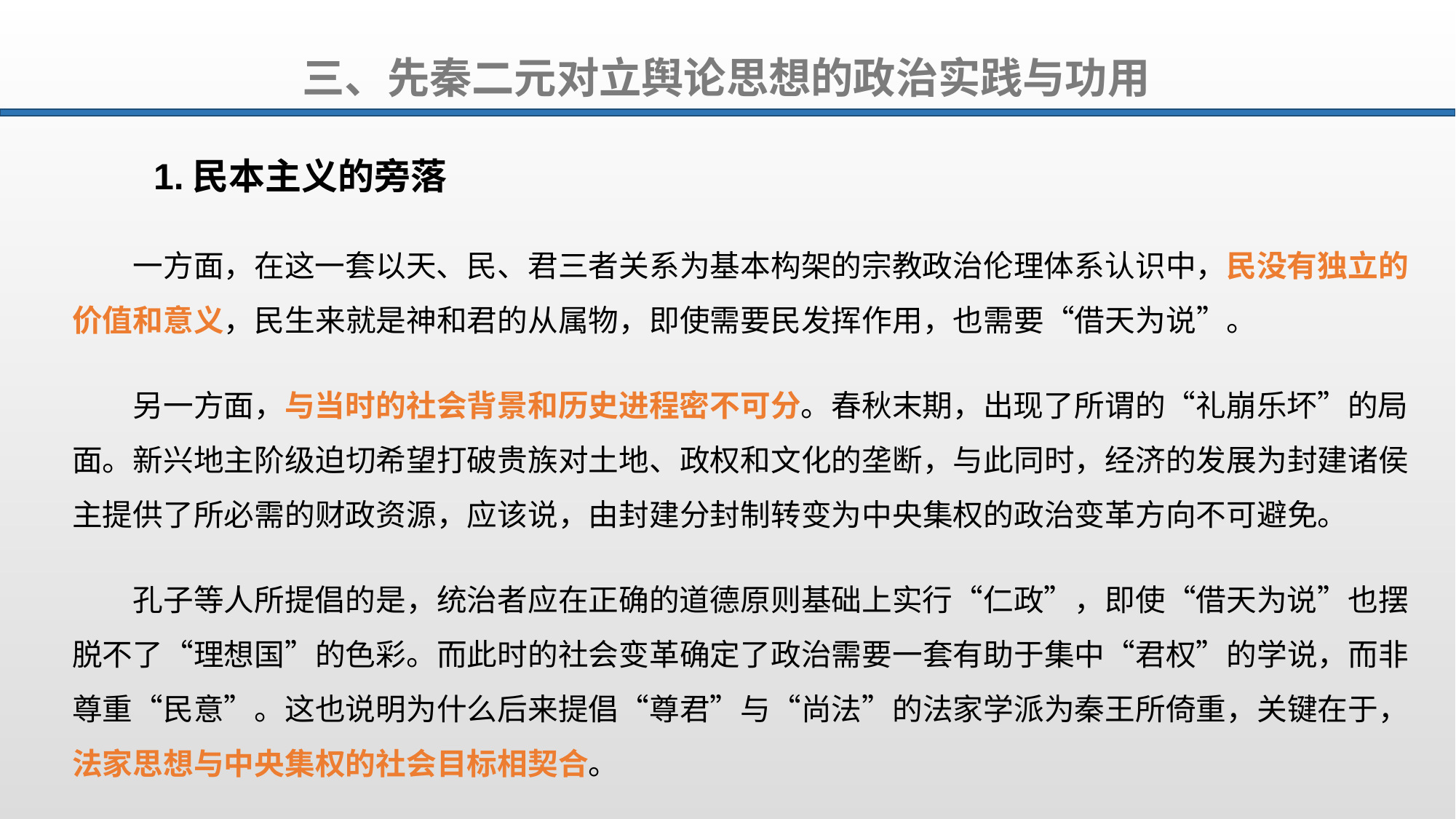

三、先秦二元对立舆论思想的政治实践与功用

1.民本主义的旁落
一方面，在这一套以天、民、君三者关系为基本构架的宗教政治伦理体系认识中，民没有独立的价值和意义，民生来就是神和君的从属物，即使需要民发挥作用，也需要“借天为说”。
另一方面，与当时的社会背景和历史进程密不可分。春秋末期，出现了所谓的“礼崩乐坏”的局面。新兴地主阶级迫切希望打破贵族对土地、政权和文化的垄断，与此同时，经济的发展为封建诸侯主提供了所必需的财政资源，应该说，由封建分封制转变为中央集权的政治变革方向不可避免。
孔子等人所提倡的是，统治者应在正确的道德原则基础上实行“仁政”，即使“借天为说”也摆脱不了“理想国”的色彩。而此时的社会变革确定了政治需要一套有助于集中“君权”的学说，而非尊重“民意”。这也说明为什么后来提倡“尊君”与“尚法”的法家学派为秦王所倚重，关键在于，法家思想与中央集权的社会目标相契合。